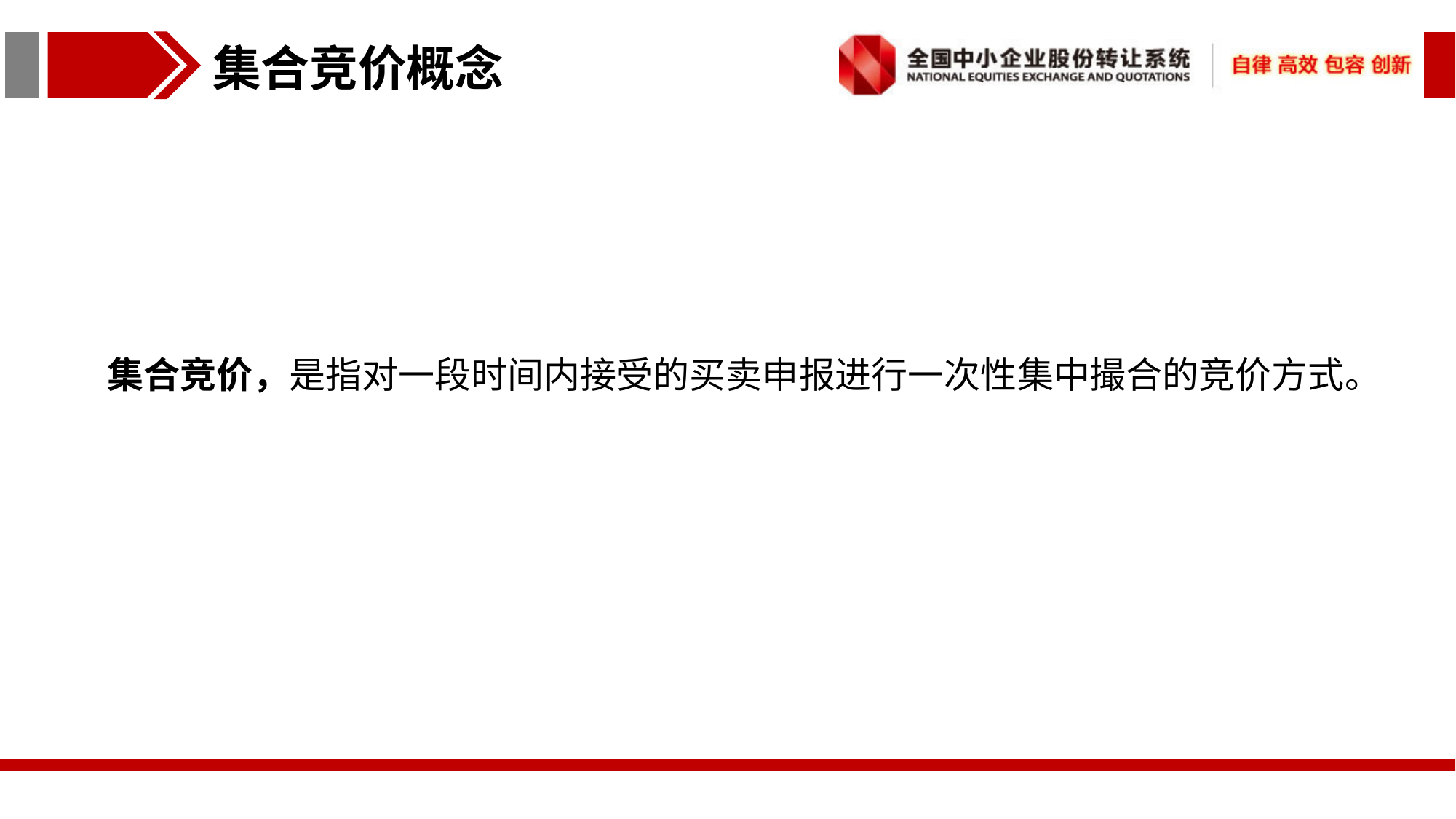

集合竞价概念
集合竞价，是指对一段时间内接受的买卖申报进行一次性集中撮合的竞价方式。
23